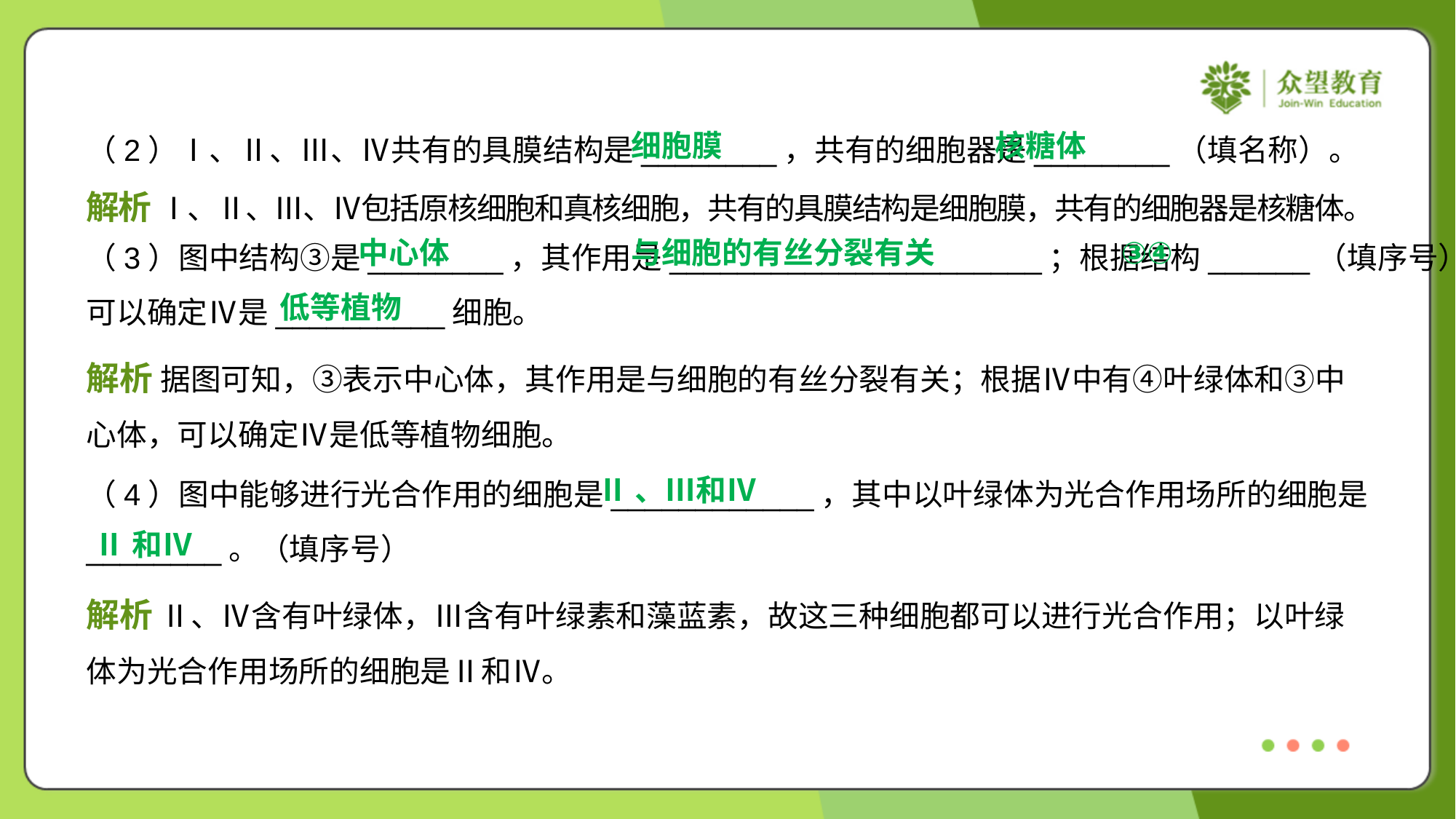

细胞膜
核糖体
（2）Ⅰ、Ⅱ、Ⅲ、Ⅳ共有的具膜结构是________，共有的细胞器是________（填名称）。
解析 Ⅰ、Ⅱ、Ⅲ、Ⅳ包括原核细胞和真核细胞，共有的具膜结构是细胞膜，共有的细胞器是核糖体。
中心体
与细胞的有丝分裂有关
③④
（3）图中结构③是________，其作用是______________________；根据结构______（填序号）
可以确定Ⅳ是__________细胞。
低等植物
解析 据图可知，③表示中心体，其作用是与细胞的有丝分裂有关；根据Ⅳ中有④叶绿体和③中
心体，可以确定Ⅳ是低等植物细胞。
Ⅱ、Ⅲ和Ⅳ
（4）图中能够进行光合作用的细胞是____________，其中以叶绿体为光合作用场所的细胞是
________。（填序号）
Ⅱ和Ⅳ
解析 Ⅱ、Ⅳ含有叶绿体，Ⅲ含有叶绿素和藻蓝素，故这三种细胞都可以进行光合作用；以叶绿
体为光合作用场所的细胞是Ⅱ和Ⅳ。